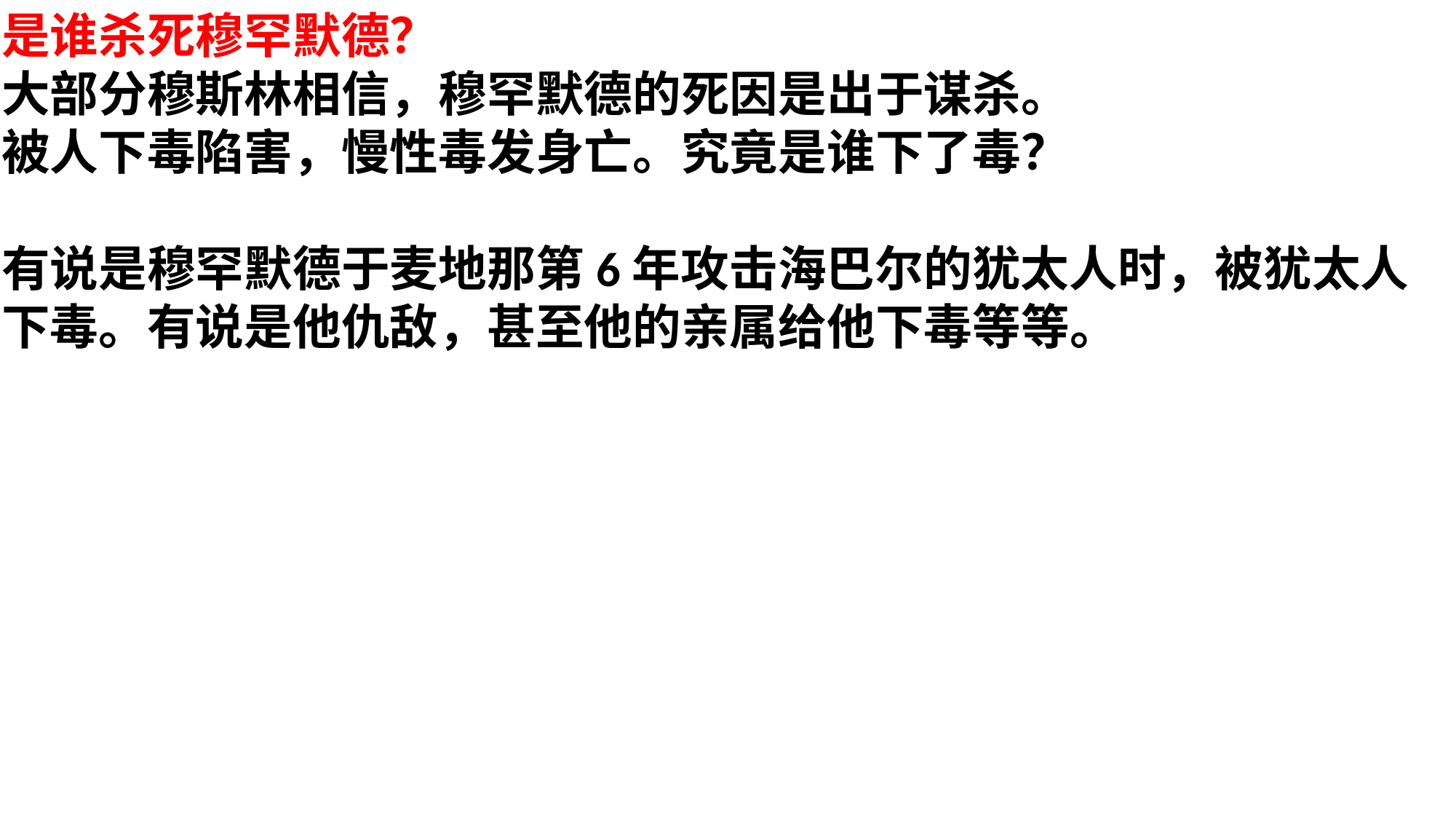

是谁杀死穆罕默德？
大部分穆斯林相信，穆罕默德的死因是出于谋杀。
被人下毒陷害，慢性毒发身亡。究竟是谁下了毒？

有说是穆罕默德于麦地那第6年攻击海巴尔的犹太人时，被犹太人下毒。有说是他仇敌，甚至他的亲属给他下毒等等。